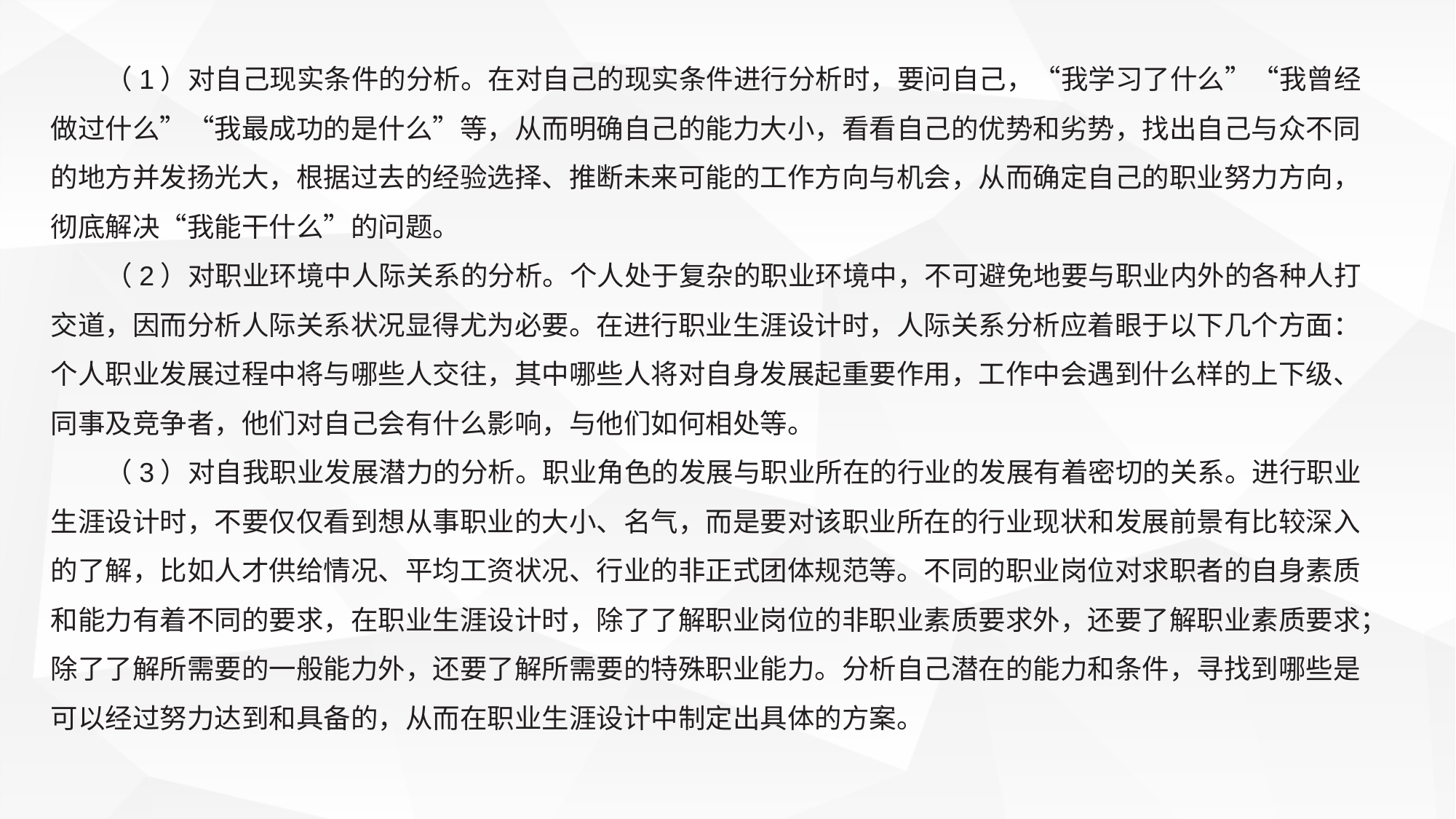

（1）对自己现实条件的分析。在对自己的现实条件进行分析时，要问自己，“我学习了什么”“我曾经做过什么”“我最成功的是什么”等，从而明确自己的能力大小，看看自己的优势和劣势，找出自己与众不同的地方并发扬光大，根据过去的经验选择、推断未来可能的工作方向与机会，从而确定自己的职业努力方向，彻底解决“我能干什么”的问题。
（2）对职业环境中人际关系的分析。个人处于复杂的职业环境中，不可避免地要与职业内外的各种人打交道，因而分析人际关系状况显得尤为必要。在进行职业生涯设计时，人际关系分析应着眼于以下几个方面：个人职业发展过程中将与哪些人交往，其中哪些人将对自身发展起重要作用，工作中会遇到什么样的上下级、同事及竞争者，他们对自己会有什么影响，与他们如何相处等。
（3）对自我职业发展潜力的分析。职业角色的发展与职业所在的行业的发展有着密切的关系。进行职业生涯设计时，不要仅仅看到想从事职业的大小、名气，而是要对该职业所在的行业现状和发展前景有比较深入的了解，比如人才供给情况、平均工资状况、行业的非正式团体规范等。不同的职业岗位对求职者的自身素质和能力有着不同的要求，在职业生涯设计时，除了了解职业岗位的非职业素质要求外，还要了解职业素质要求；除了了解所需要的一般能力外，还要了解所需要的特殊职业能力。分析自己潜在的能力和条件，寻找到哪些是可以经过努力达到和具备的，从而在职业生涯设计中制定出具体的方案。